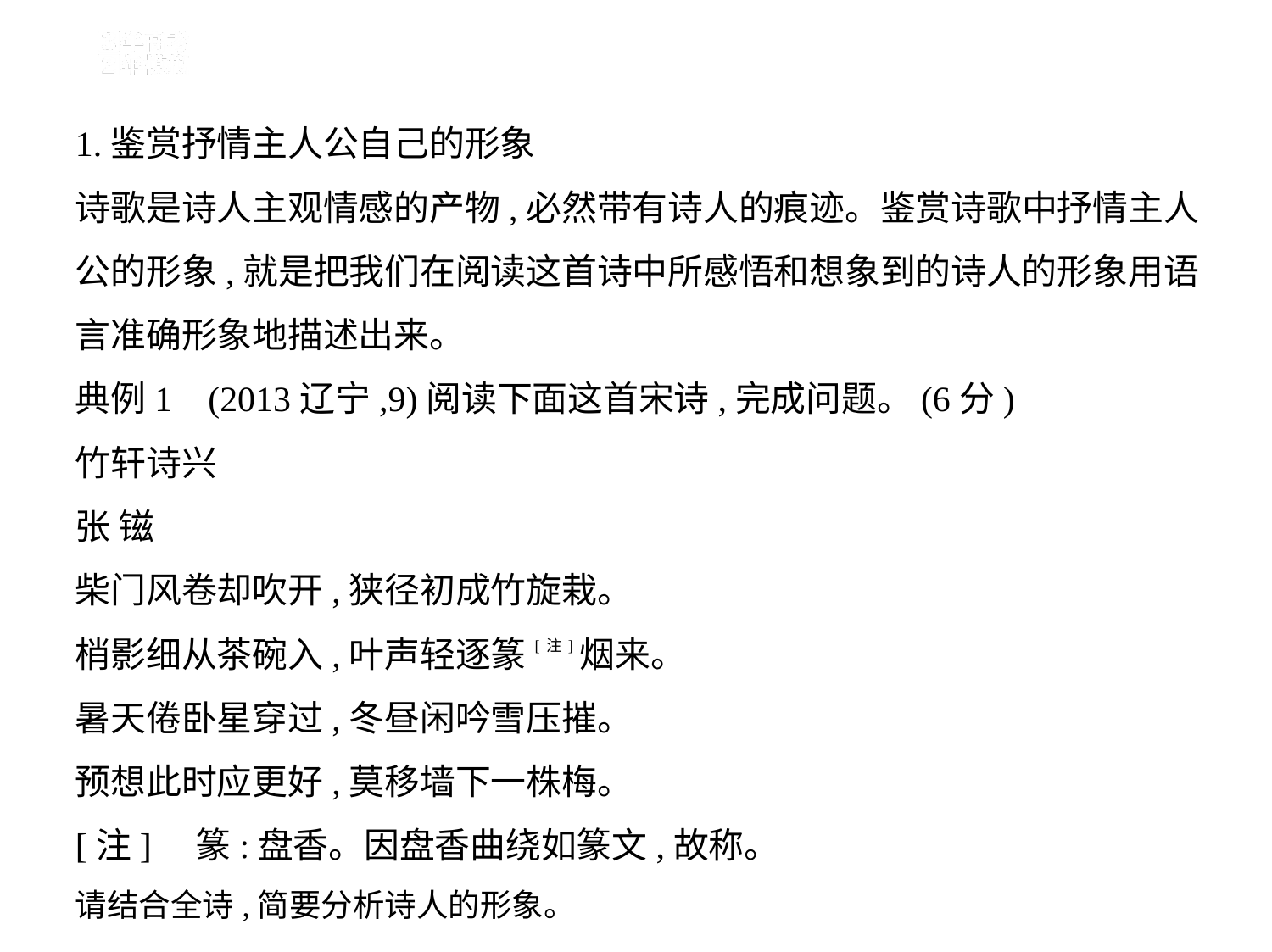

1.鉴赏抒情主人公自己的形象
诗歌是诗人主观情感的产物,必然带有诗人的痕迹。鉴赏诗歌中抒情主人
公的形象,就是把我们在阅读这首诗中所感悟和想象到的诗人的形象用语
言准确形象地描述出来。
典例1    (2013辽宁,9)阅读下面这首宋诗,完成问题。(6分)
竹轩诗兴
张 镃
柴门风卷却吹开,狭径初成竹旋栽。
梢影细从茶碗入,叶声轻逐篆[注]烟来。
暑天倦卧星穿过,冬昼闲吟雪压摧。
预想此时应更好,莫移墙下一株梅。
[注]    篆:盘香。因盘香曲绕如篆文,故称。
请结合全诗,简要分析诗人的形象。